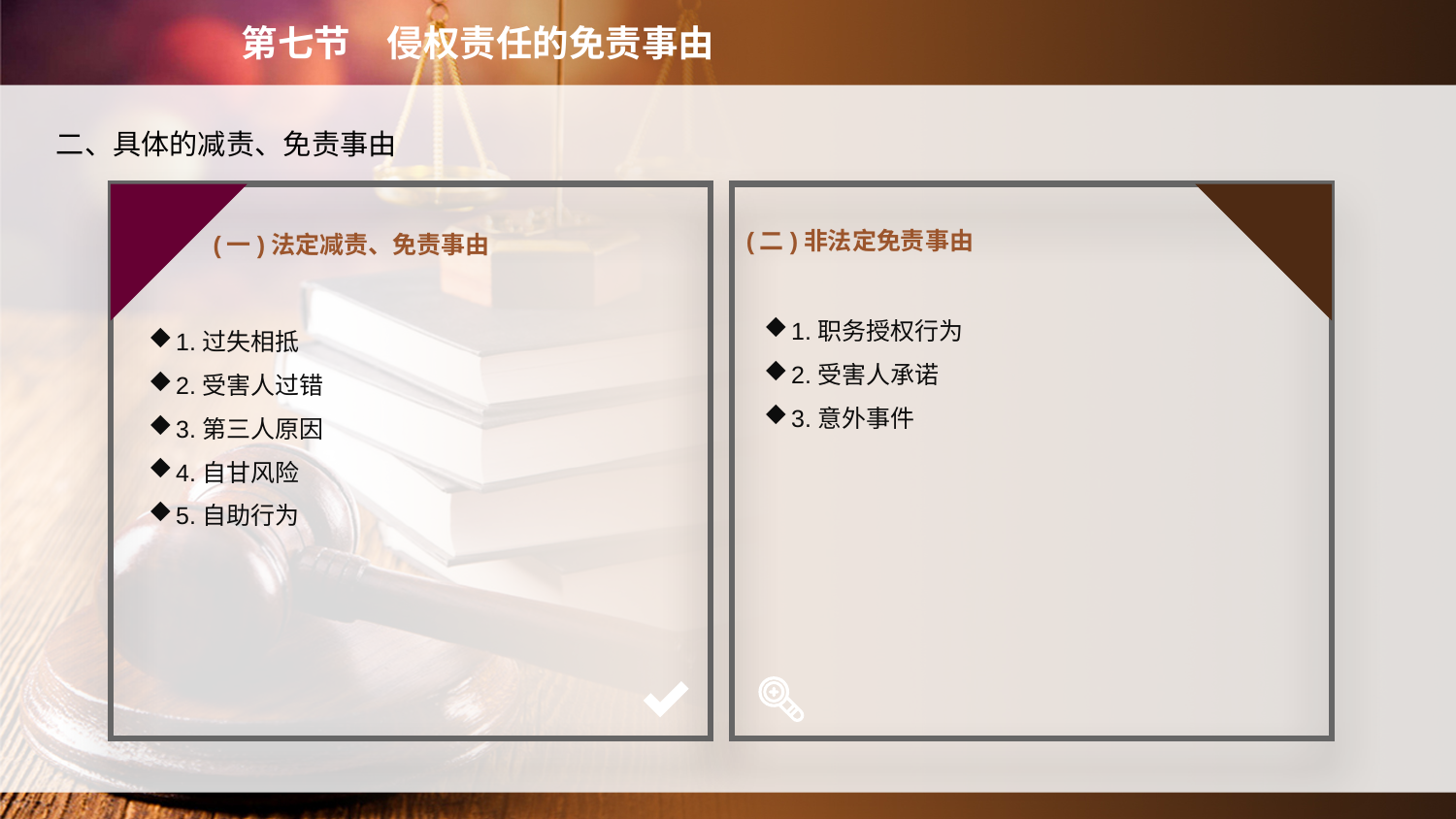

第七节　侵权责任的免责事由
　二、具体的减责、免责事由

(一)法定减责、免责事由
(二)非法定免责事由
1.职务授权行为
2.受害人承诺
3.意外事件

1.过失相抵
2.受害人过错
3.第三人原因
4.自甘风险
5.自助行为